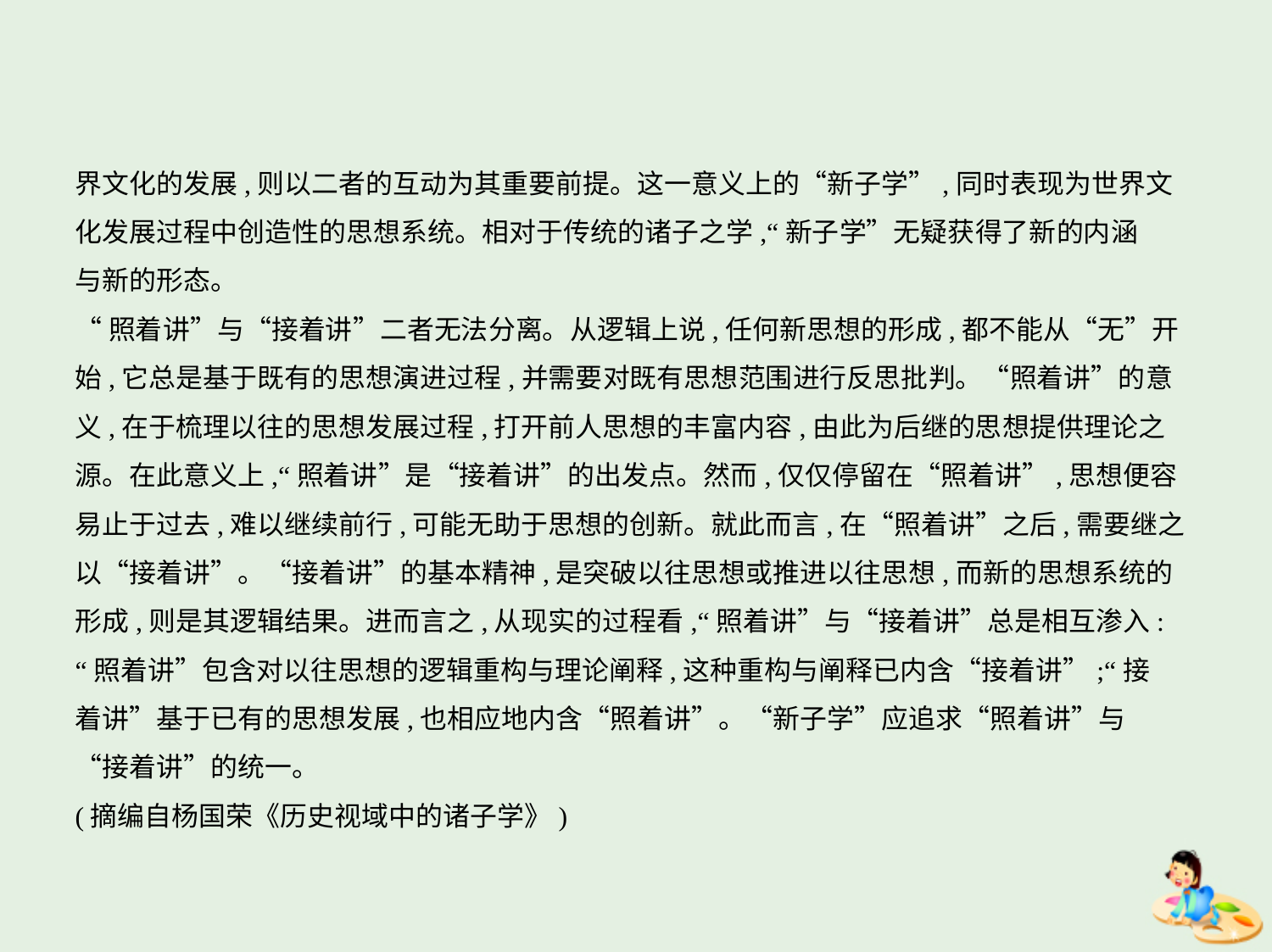

界文化的发展,则以二者的互动为其重要前提。这一意义上的“新子学”,同时表现为世界文
化发展过程中创造性的思想系统。相对于传统的诸子之学,“新子学”无疑获得了新的内涵
与新的形态。
“照着讲”与“接着讲”二者无法分离。从逻辑上说,任何新思想的形成,都不能从“无”开
始,它总是基于既有的思想演进过程,并需要对既有思想范围进行反思批判。“照着讲”的意
义,在于梳理以往的思想发展过程,打开前人思想的丰富内容,由此为后继的思想提供理论之
源。在此意义上,“照着讲”是“接着讲”的出发点。然而,仅仅停留在“照着讲”,思想便容
易止于过去,难以继续前行,可能无助于思想的创新。就此而言,在“照着讲”之后,需要继之
以“接着讲”。“接着讲”的基本精神,是突破以往思想或推进以往思想,而新的思想系统的
形成,则是其逻辑结果。进而言之,从现实的过程看,“照着讲”与“接着讲”总是相互渗入:
“照着讲”包含对以往思想的逻辑重构与理论阐释,这种重构与阐释已内含“接着讲”;“接
着讲”基于已有的思想发展,也相应地内含“照着讲”。“新子学”应追求“照着讲”与
“接着讲”的统一。
(摘编自杨国荣《历史视域中的诸子学》)